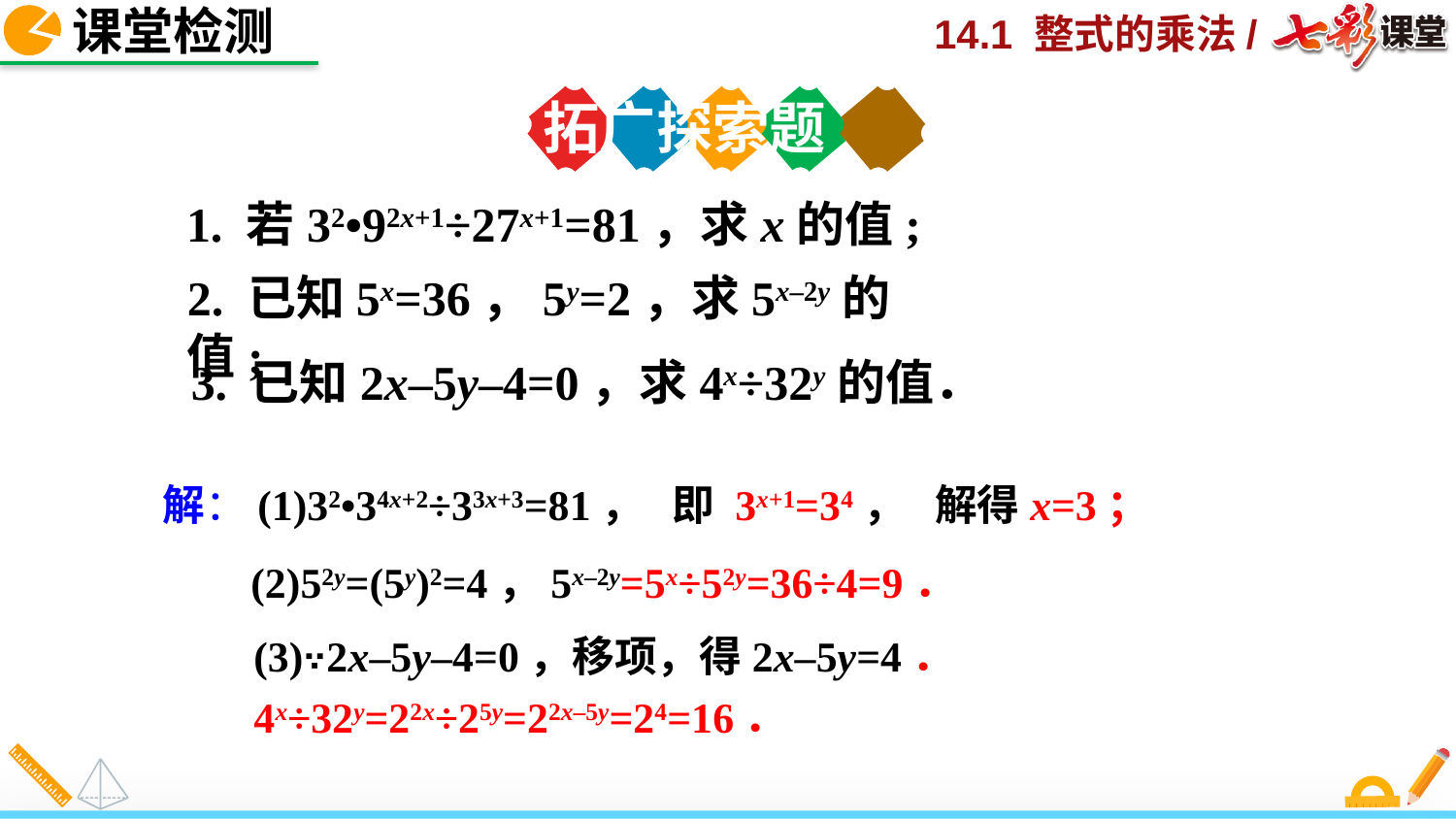

课堂检测

拓广探索题

1. 若32•92x+1÷27x+1=81，求x的值;
2. 已知5x=36，5y=2，求5x–2y的值;
3. 已知2x–5y–4=0，求4x÷32y的值．
解：(1)32•34x+2÷33x+3=81，   即 3x+1=34，   解得x=3；
(2)52y=(5y)2=4，5x–2y=5x÷52y=36÷4=9．
(3)∵2x–5y–4=0，移项，得2x–5y=4．
4x÷32y=22x÷25y=22x–5y=24=16．